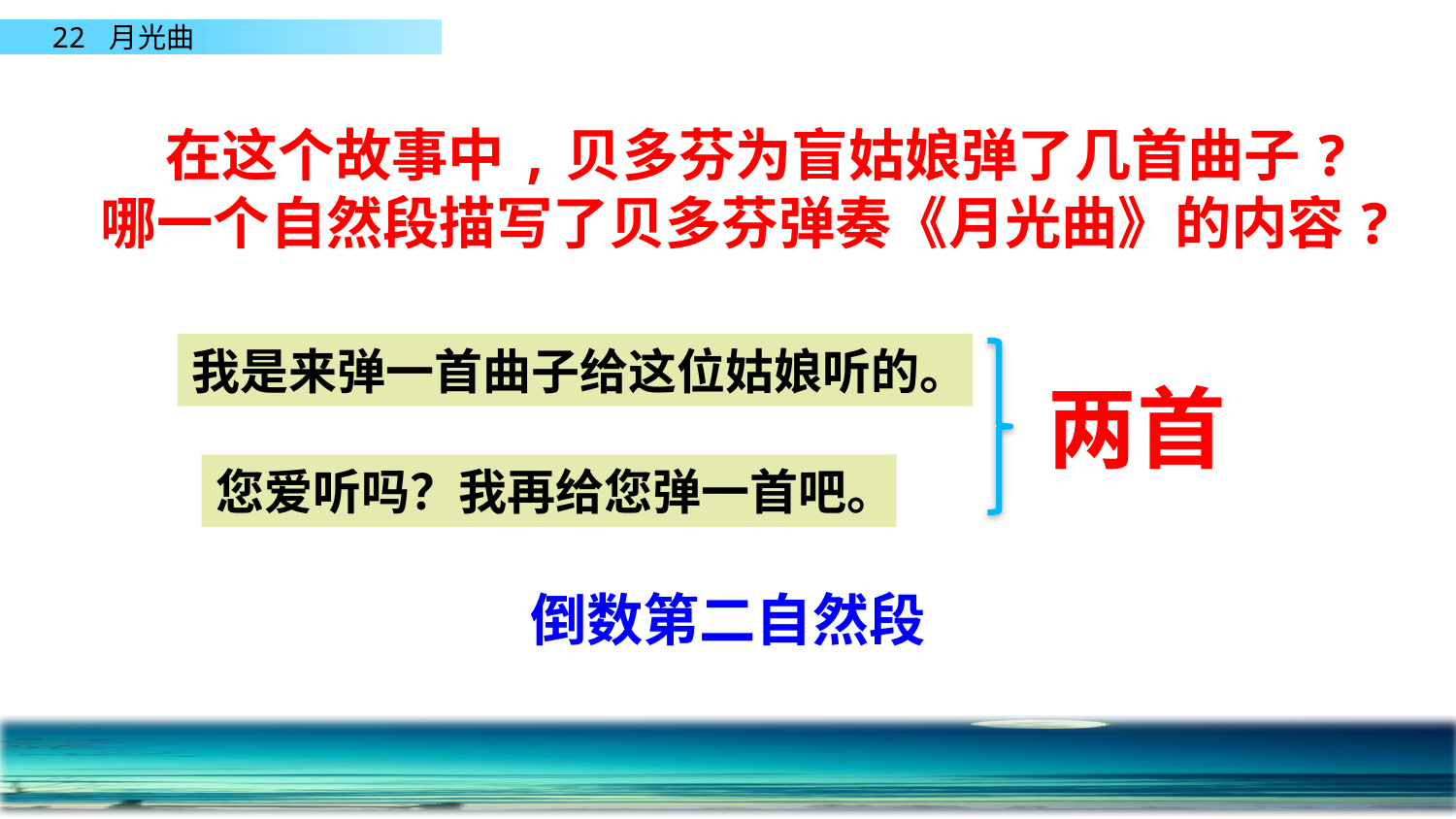

在这个故事中,贝多芬为盲姑娘弹了几首曲子?哪一个自然段描写了贝多芬弹奏《月光曲》的内容?
我是来弹一首曲子给这位姑娘听的。

两首
您爱听吗？我再给您弹一首吧。
倒数第二自然段